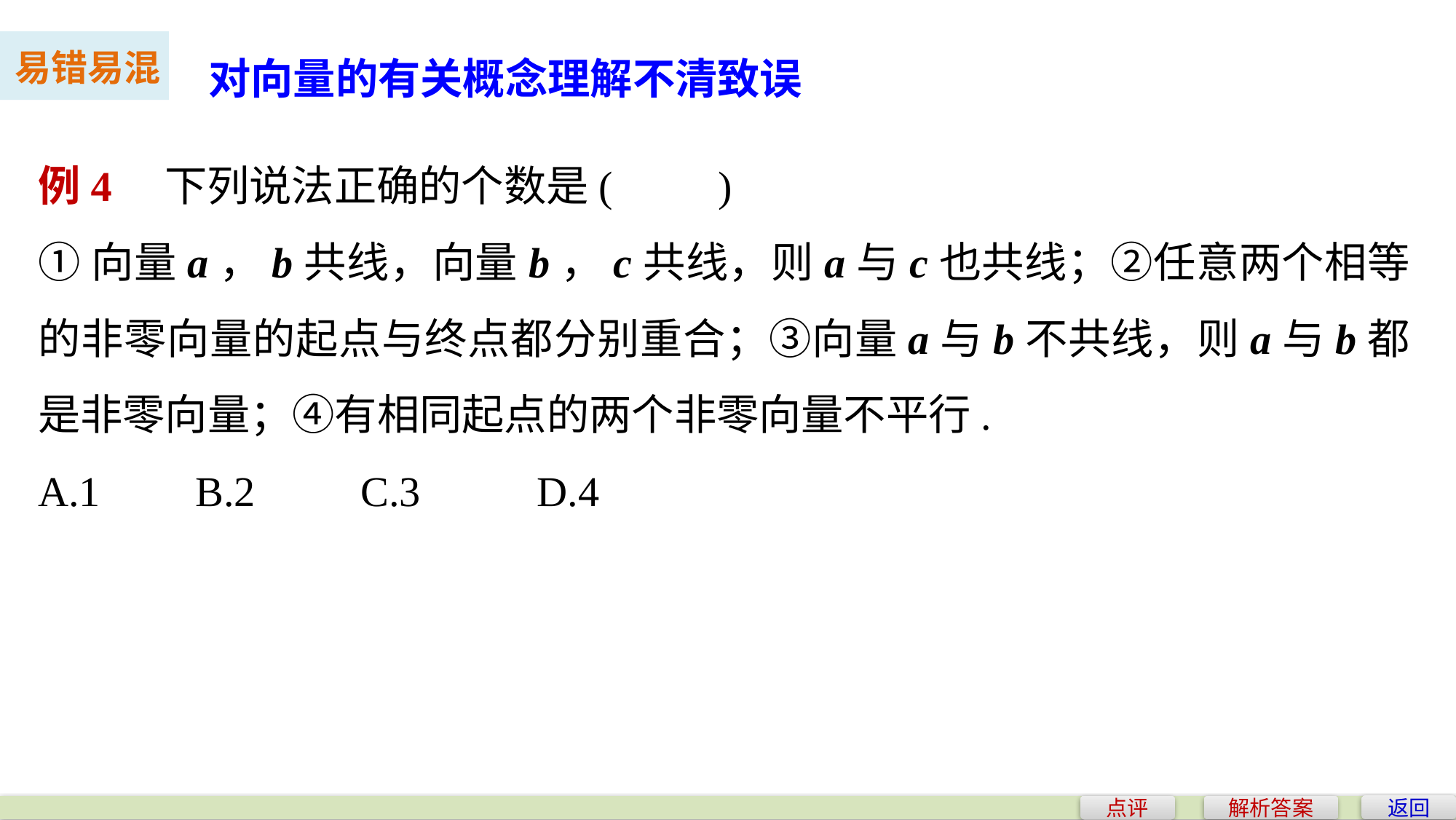

对向量的有关概念理解不清致误
易错易混

例4　下列说法正确的个数是(　　)
①向量a，b共线，向量b，c共线，则a与c也共线；②任意两个相等的非零向量的起点与终点都分别重合；③向量a与b不共线，则a与b都是非零向量；④有相同起点的两个非零向量不平行.
A.1         B.2          C.3           D.4
返回
点评
解析答案